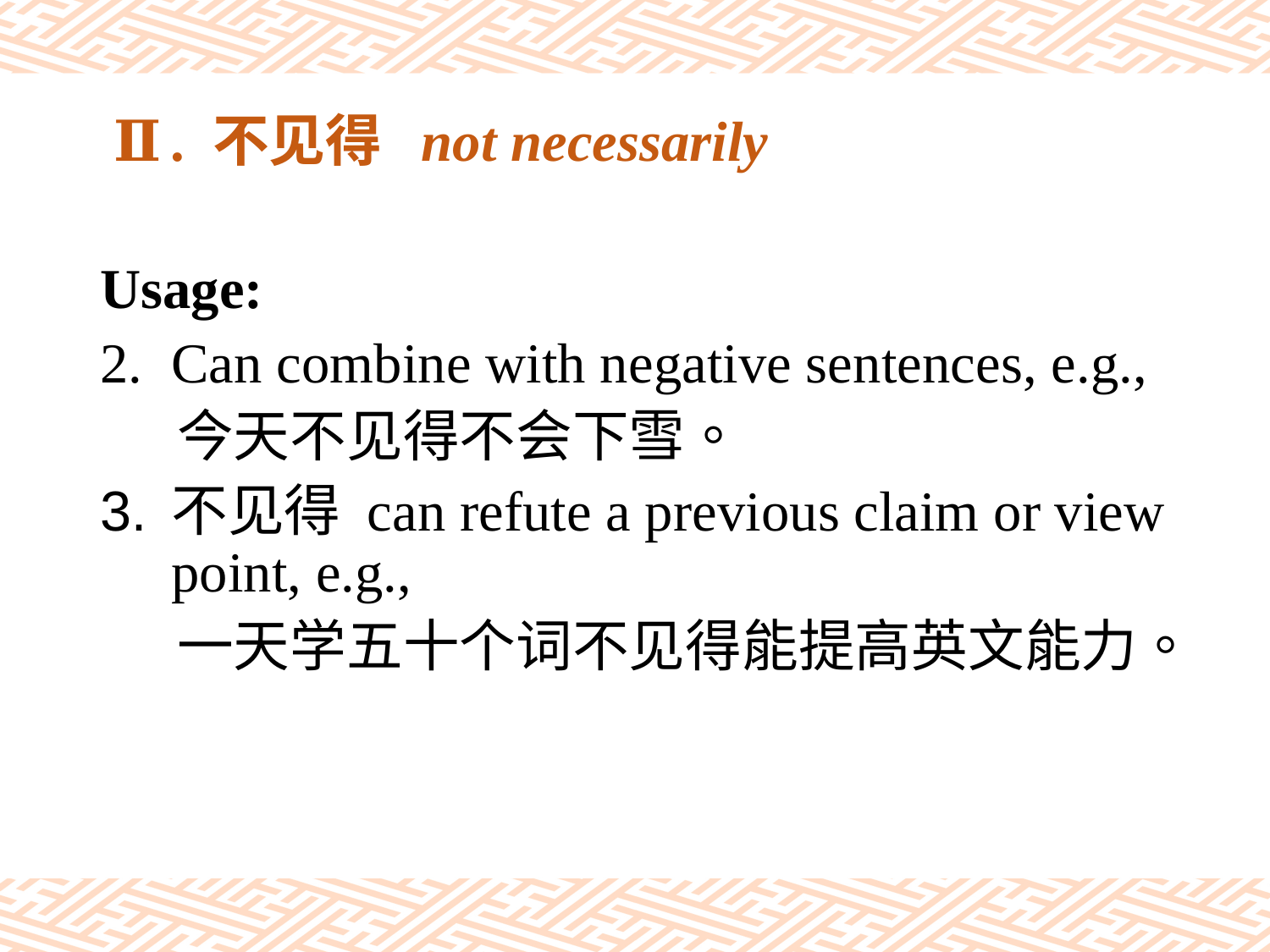

# Ⅱ. 不见得  not necessarily
Usage:
Can combine with negative sentences, e.g.,
     今天不见得不会下雪。
不见得 can refute a previous claim or view point, e.g.,
     一天学五十个词不见得能提高英文能力。